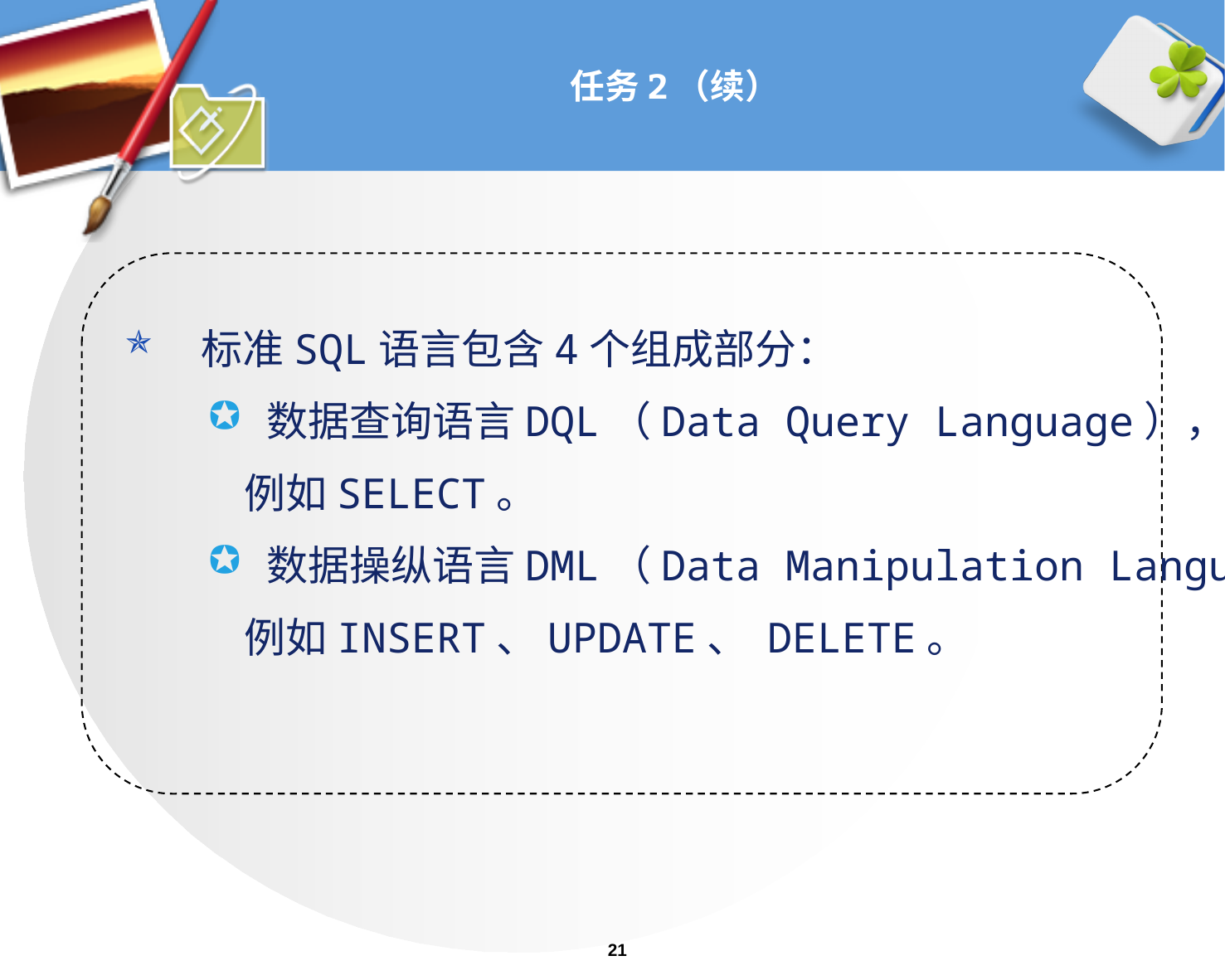

# 任务2（续）
 标准SQL语言包含4个组成部分：
数据查询语言DQL（Data Query Language），
   例如SELECT。
数据操纵语言DML（Data Manipulation Language）
   例如INSERT、UPDATE、 DELETE。

21